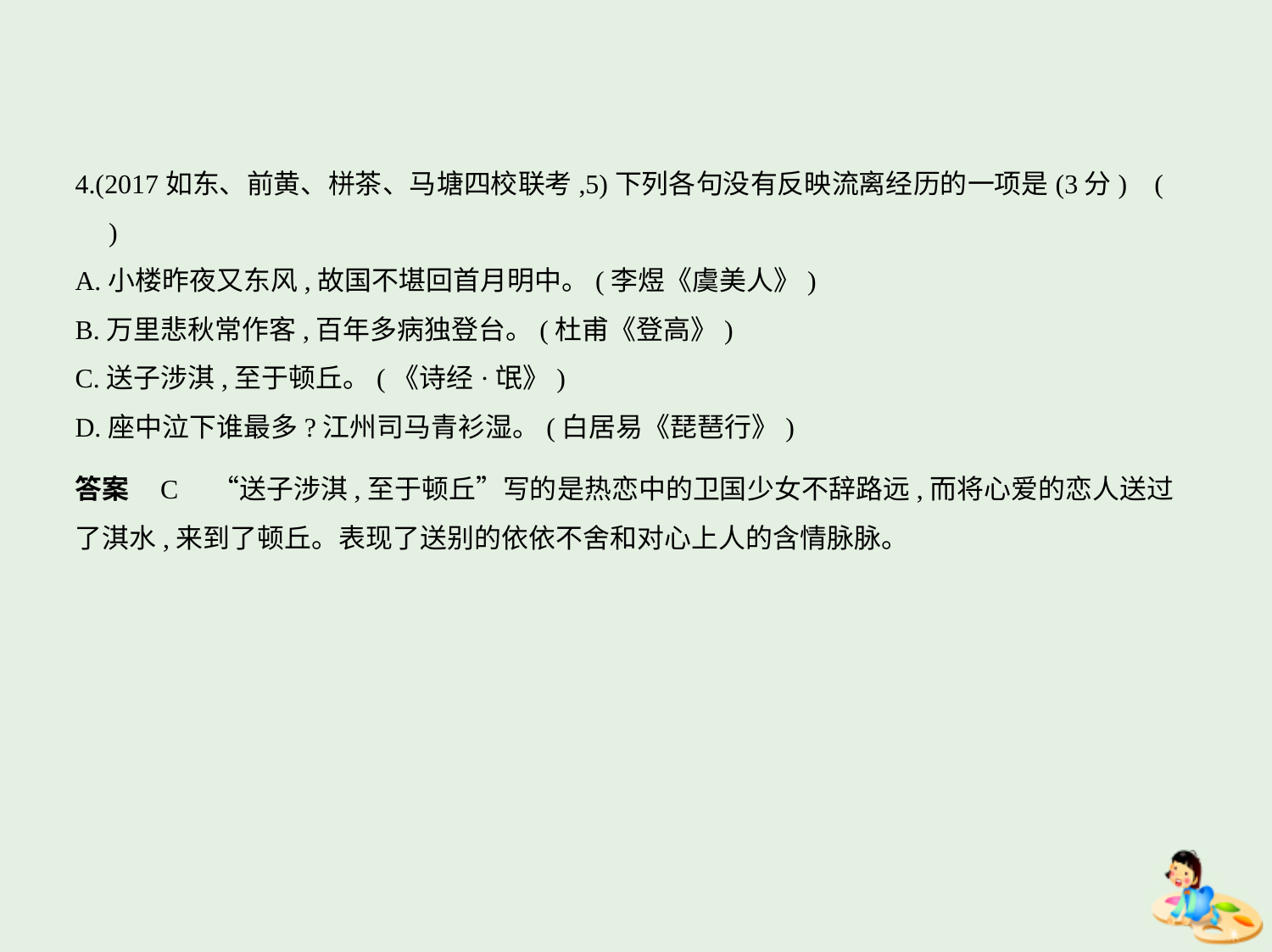

4.(2017如东、前黄、栟茶、马塘四校联考,5)下列各句没有反映流离经历的一项是(3分) (
　)
A.小楼昨夜又东风,故国不堪回首月明中。(李煜《虞美人》)
B.万里悲秋常作客,百年多病独登台。(杜甫《登高》)
C.送子涉淇,至于顿丘。(《诗经·氓》)
D.座中泣下谁最多?江州司马青衫湿。(白居易《琵琶行》)
答案    C　“送子涉淇,至于顿丘”写的是热恋中的卫国少女不辞路远,而将心爱的恋人送过
了淇水,来到了顿丘。表现了送别的依依不舍和对心上人的含情脉脉。